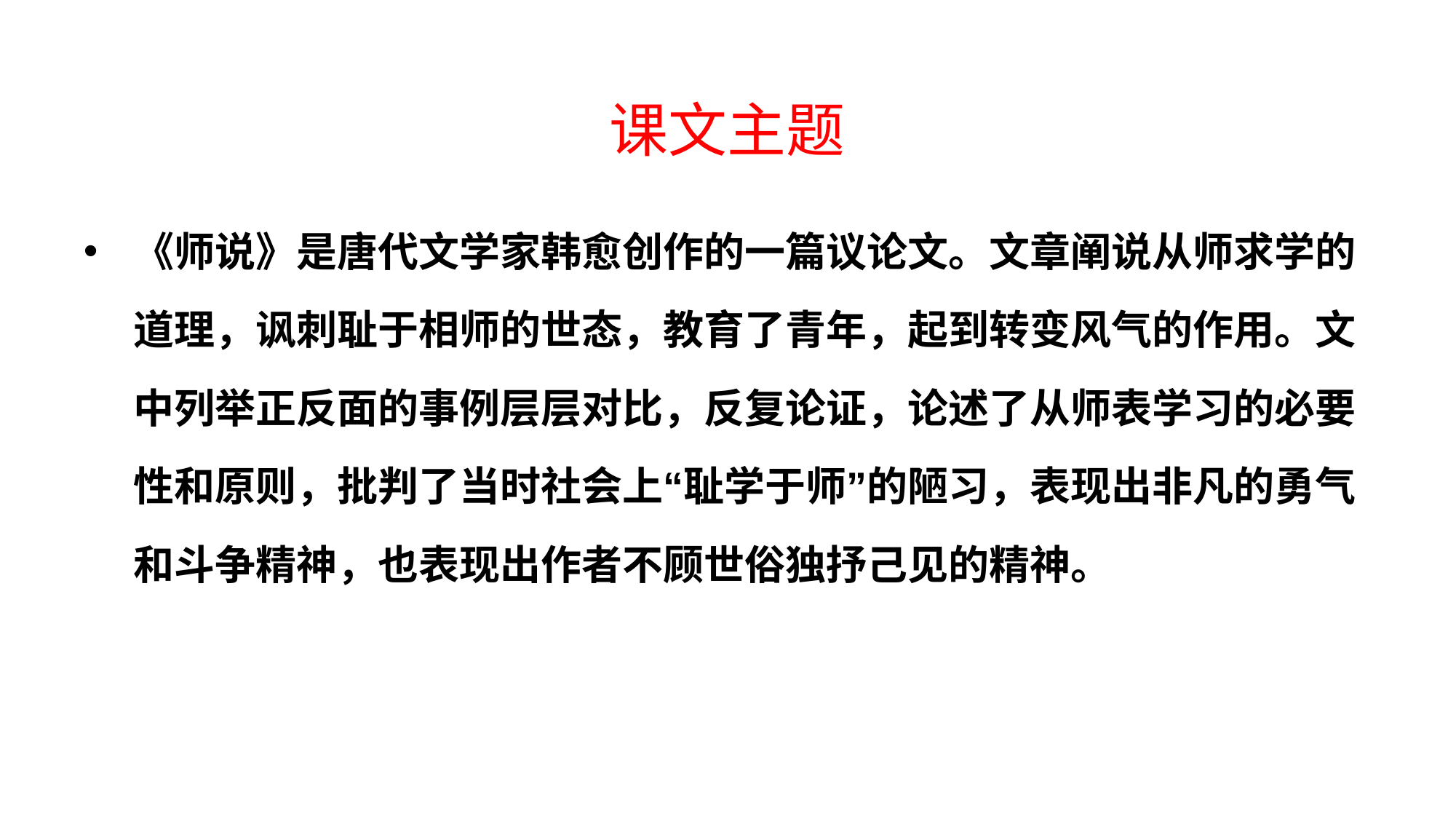

# 课文主题
《师说》是唐代文学家韩愈创作的一篇议论文。文章阐说从师求学的道理，讽刺耻于相师的世态，教育了青年，起到转变风气的作用。文中列举正反面的事例层层对比，反复论证，论述了从师表学习的必要性和原则，批判了当时社会上“耻学于师”的陋习，表现出非凡的勇气和斗争精神，也表现出作者不顾世俗独抒己见的精神。